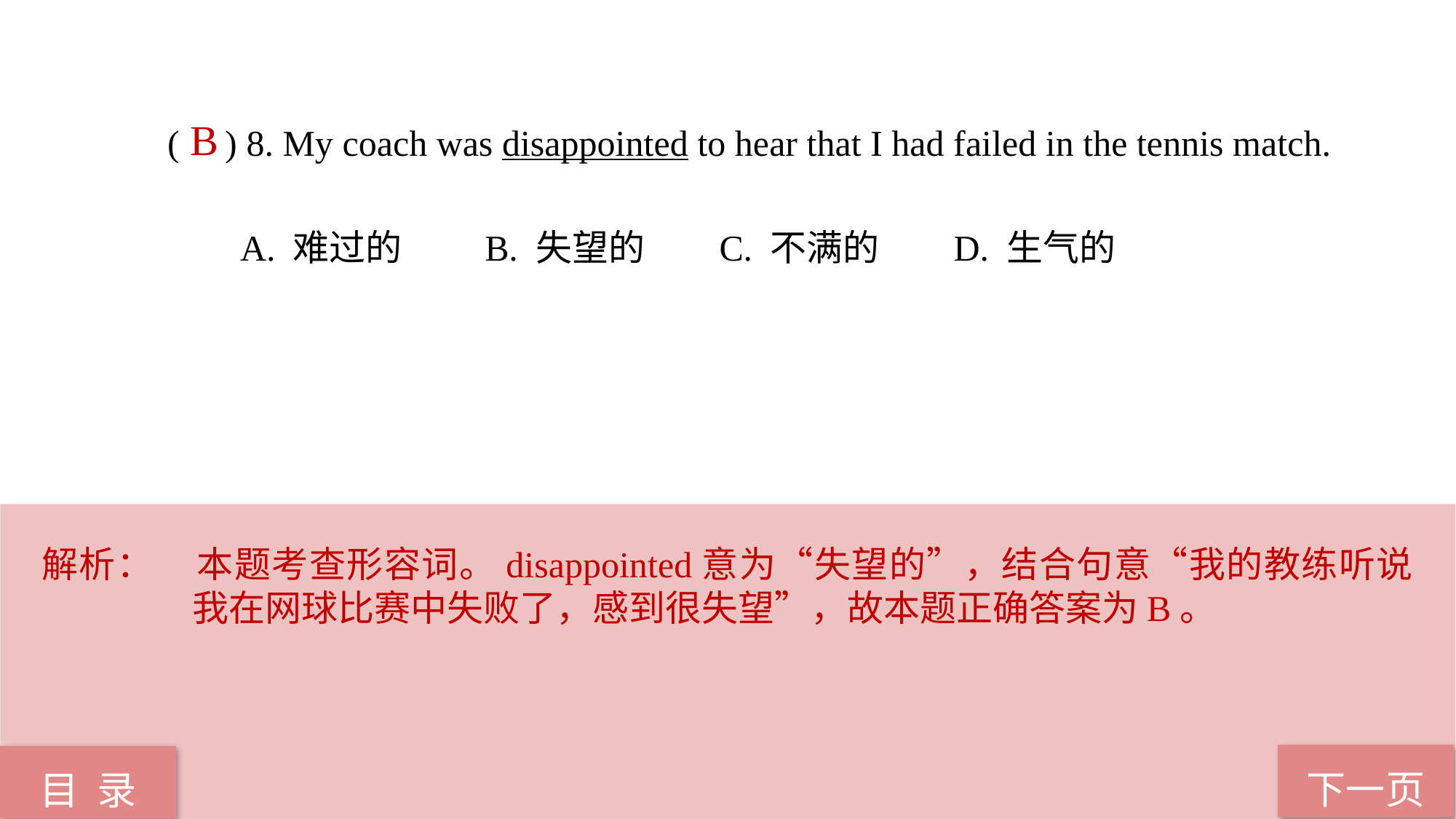

(     ) 8. My coach was disappointed to hear that I had failed in the tennis match.

        A. 难过的         B. 失望的        C. 不满的        D. 生气的
B
解析：	本题考查形容词。disappointed意为“失望的”，结合句意“我的教练听说我在网球比赛中失败了，感到很失望”，故本题正确答案为B。